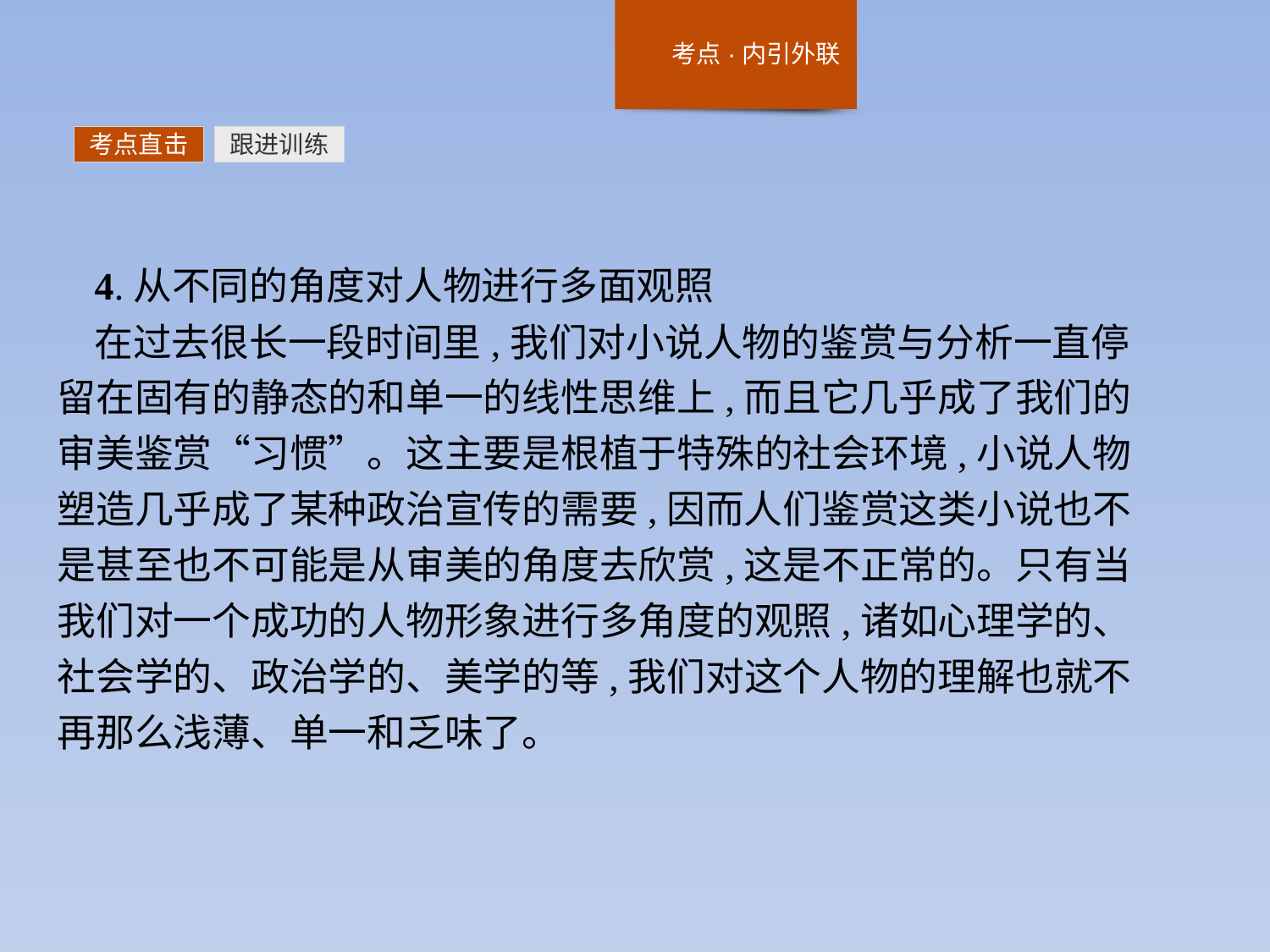

考点直击
跟进训练
4.从不同的角度对人物进行多面观照
在过去很长一段时间里,我们对小说人物的鉴赏与分析一直停留在固有的静态的和单一的线性思维上,而且它几乎成了我们的审美鉴赏“习惯”。这主要是根植于特殊的社会环境,小说人物塑造几乎成了某种政治宣传的需要,因而人们鉴赏这类小说也不是甚至也不可能是从审美的角度去欣赏,这是不正常的。只有当我们对一个成功的人物形象进行多角度的观照,诸如心理学的、社会学的、政治学的、美学的等,我们对这个人物的理解也就不再那么浅薄、单一和乏味了。